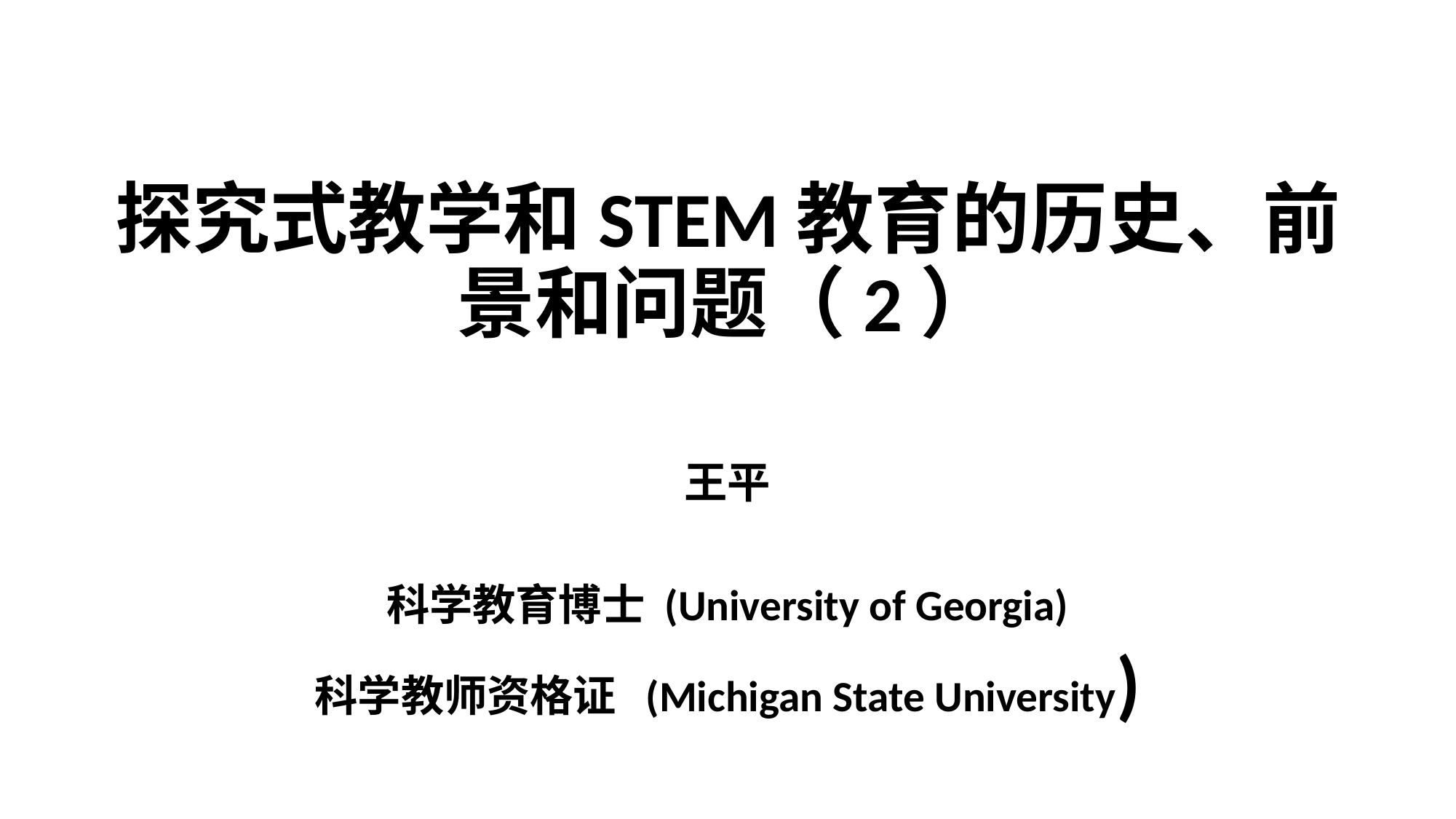

探究式教学和STEM教育的历史、前景和问题（2）

王平

科学教育博士 (University of Georgia)
科学教师资格证  (Michigan State University)